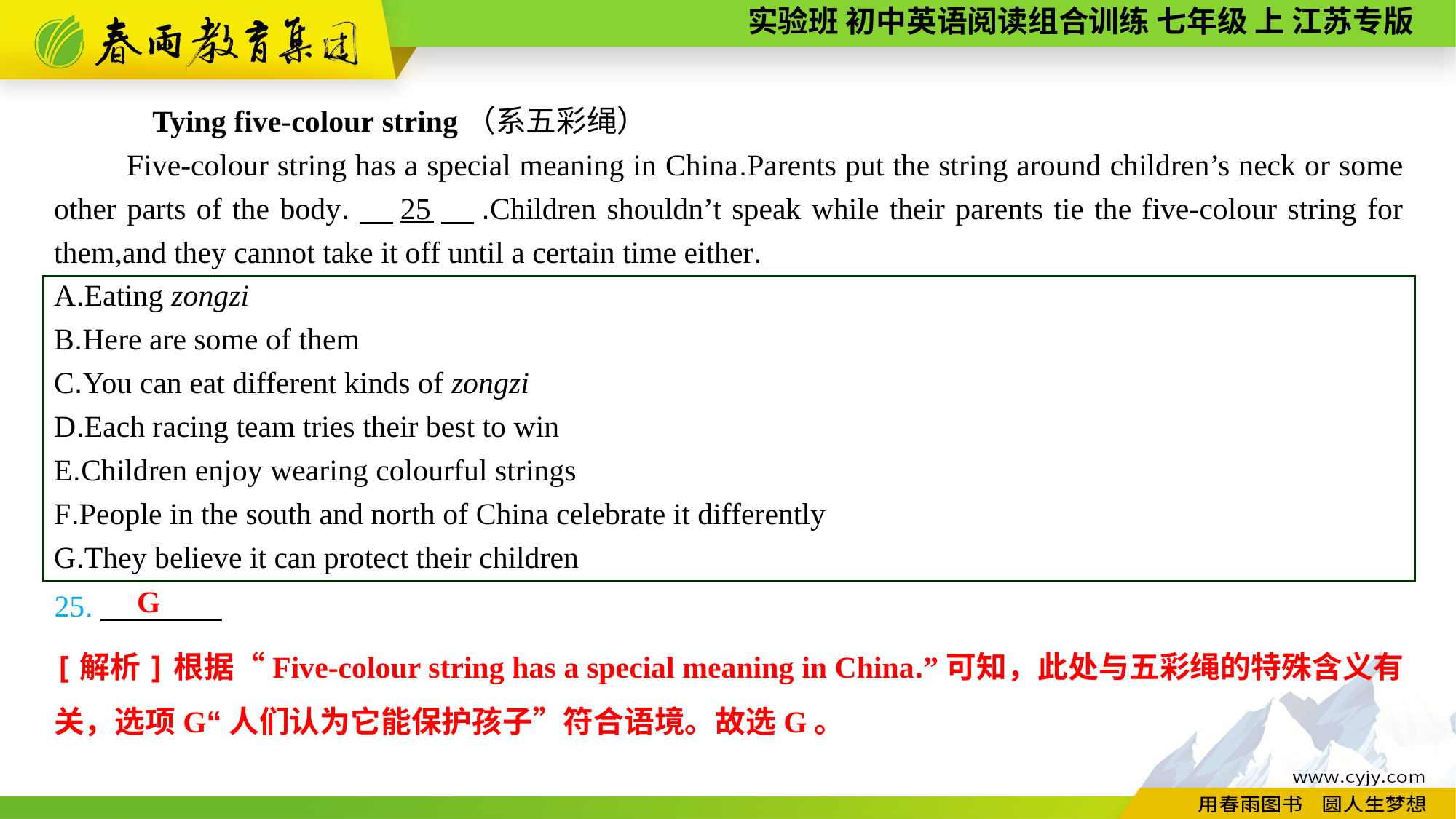

Tying five-colour string（系五彩绳）
Five-colour string has a special meaning in China.Parents put the string around children’s neck or some other parts of the body.　25　.Children shouldn’t speak while their parents tie the five-colour string for them,and they cannot take it off until a certain time either.
A.Eating zongzi
B.Here are some of them
C.You can eat different kinds of zongzi
D.Each racing team tries their best to win
E.Children enjoy wearing colourful strings
F.People in the south and north of China celebrate it differently
G.They believe it can protect their children

G
25.
[解析]根据“Five-colour string has a special meaning in China.”可知，此处与五彩绳的特殊含义有关，选项G“人们认为它能保护孩子”符合语境。故选G。